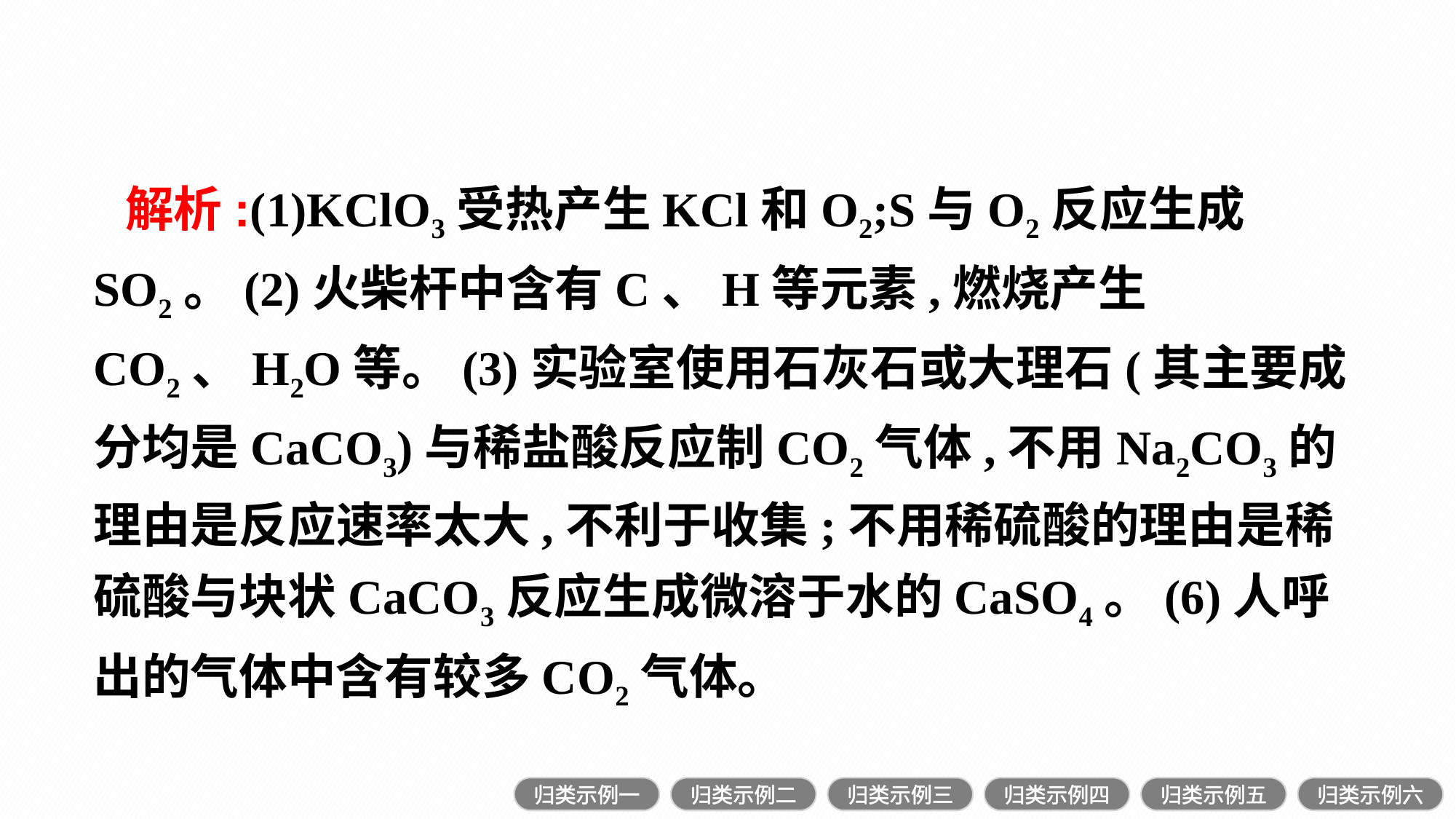

解析:(1)KClO3受热产生KCl和O2;S与O2反应生成SO2。(2)火柴杆中含有C、H等元素,燃烧产生CO2、H2O等。(3)实验室使用石灰石或大理石(其主要成分均是CaCO3)与稀盐酸反应制CO2气体,不用Na2CO3的理由是反应速率太大,不利于收集;不用稀硫酸的理由是稀硫酸与块状CaCO3反应生成微溶于水的CaSO4。(6)人呼出的气体中含有较多CO2气体。